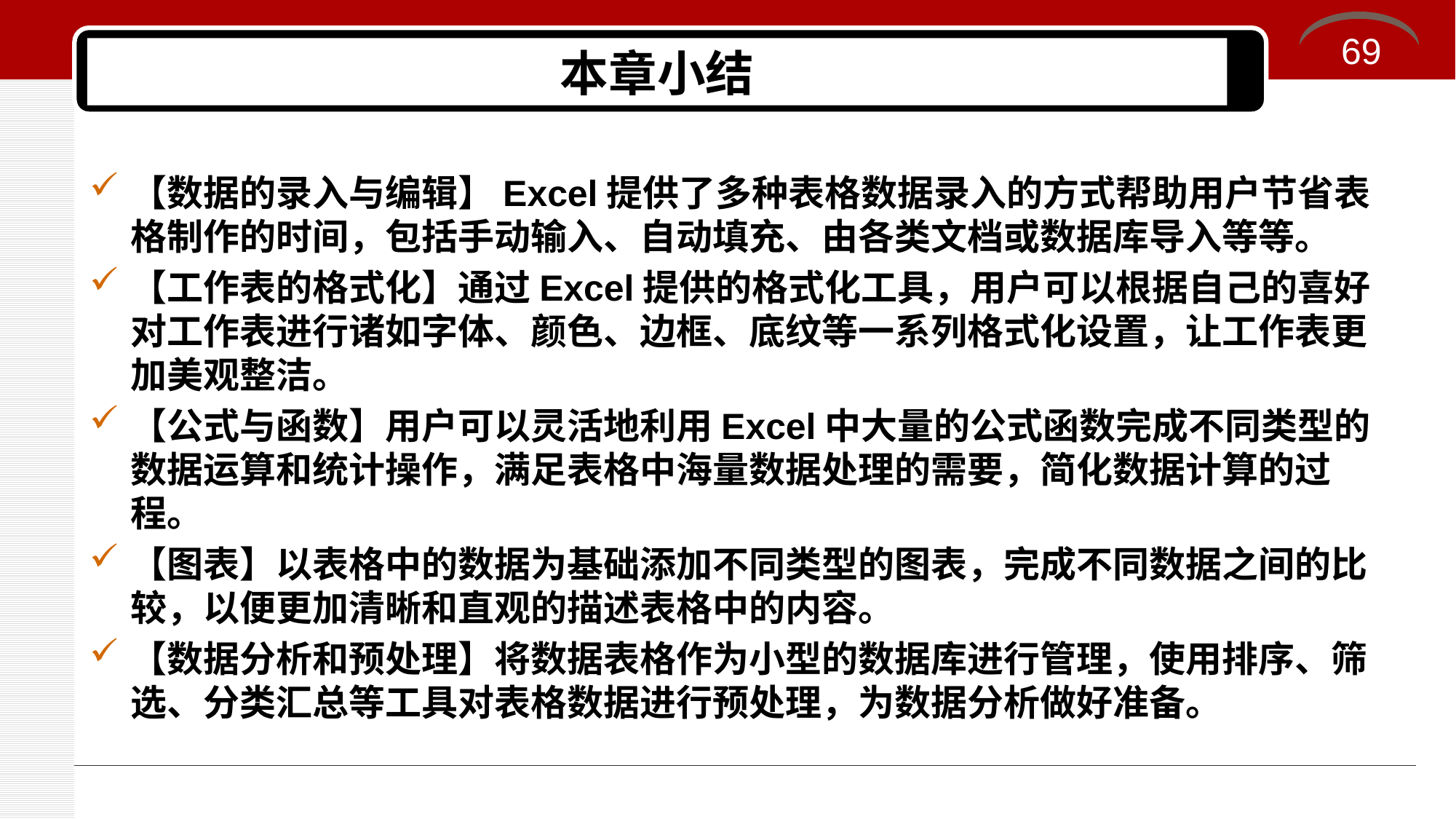

69
# 本章小结
【数据的录入与编辑】Excel提供了多种表格数据录入的方式帮助用户节省表格制作的时间，包括手动输入、自动填充、由各类文档或数据库导入等等。
【工作表的格式化】通过Excel提供的格式化工具，用户可以根据自己的喜好对工作表进行诸如字体、颜色、边框、底纹等一系列格式化设置，让工作表更加美观整洁。
【公式与函数】用户可以灵活地利用Excel中大量的公式函数完成不同类型的数据运算和统计操作，满足表格中海量数据处理的需要，简化数据计算的过程。
【图表】以表格中的数据为基础添加不同类型的图表，完成不同数据之间的比较，以便更加清晰和直观的描述表格中的内容。
【数据分析和预处理】将数据表格作为小型的数据库进行管理，使用排序、筛选、分类汇总等工具对表格数据进行预处理，为数据分析做好准备。